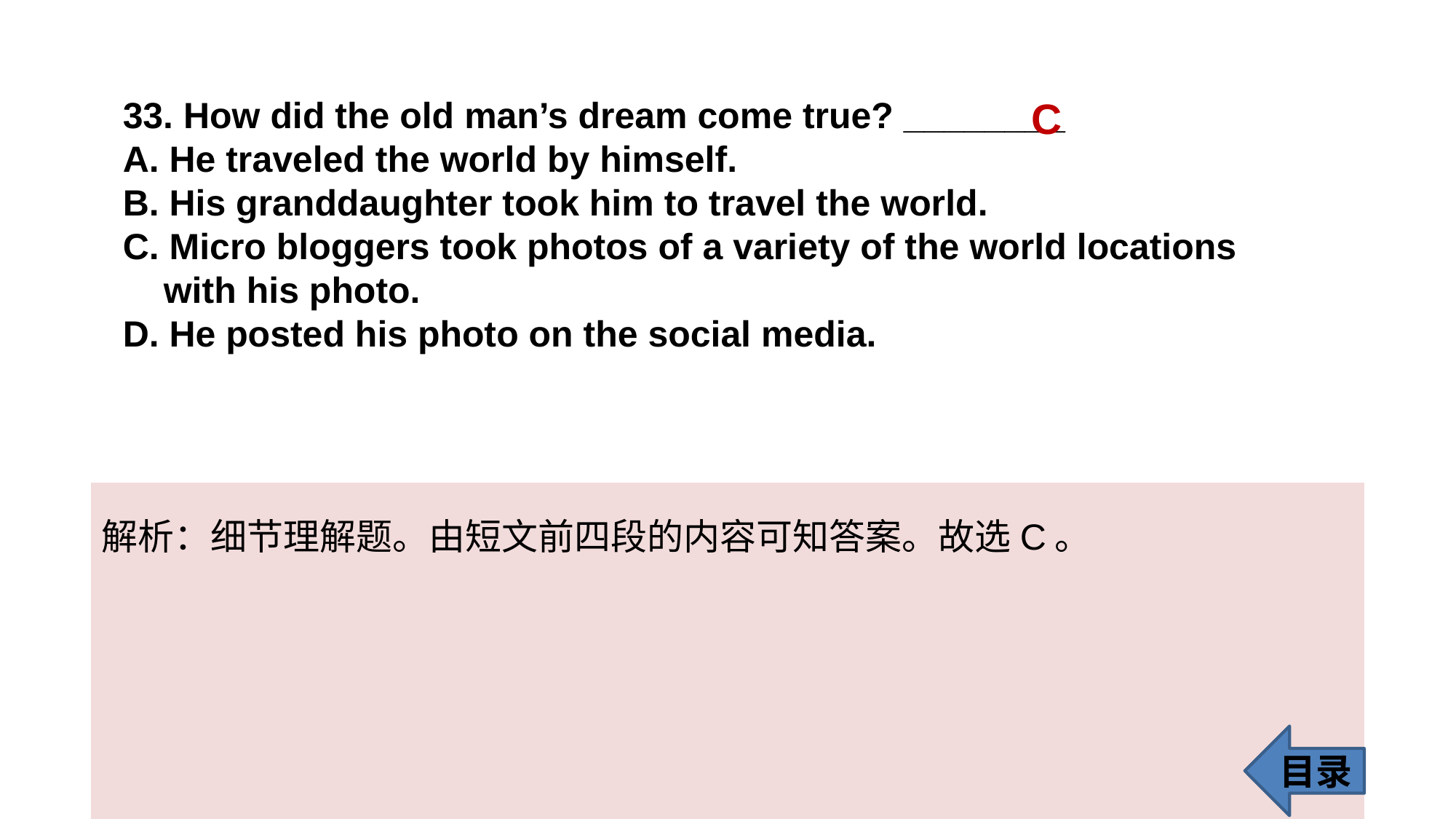

33. How did the old man’s dream come true? ________
A. He traveled the world by himself.
B. His granddaughter took him to travel the world.
C. Micro bloggers took photos of a variety of the world locations
    with his photo.
D. He posted his photo on the social media.
C

解析：细节理解题。由短文前四段的内容可知答案。故选C。
目录
34